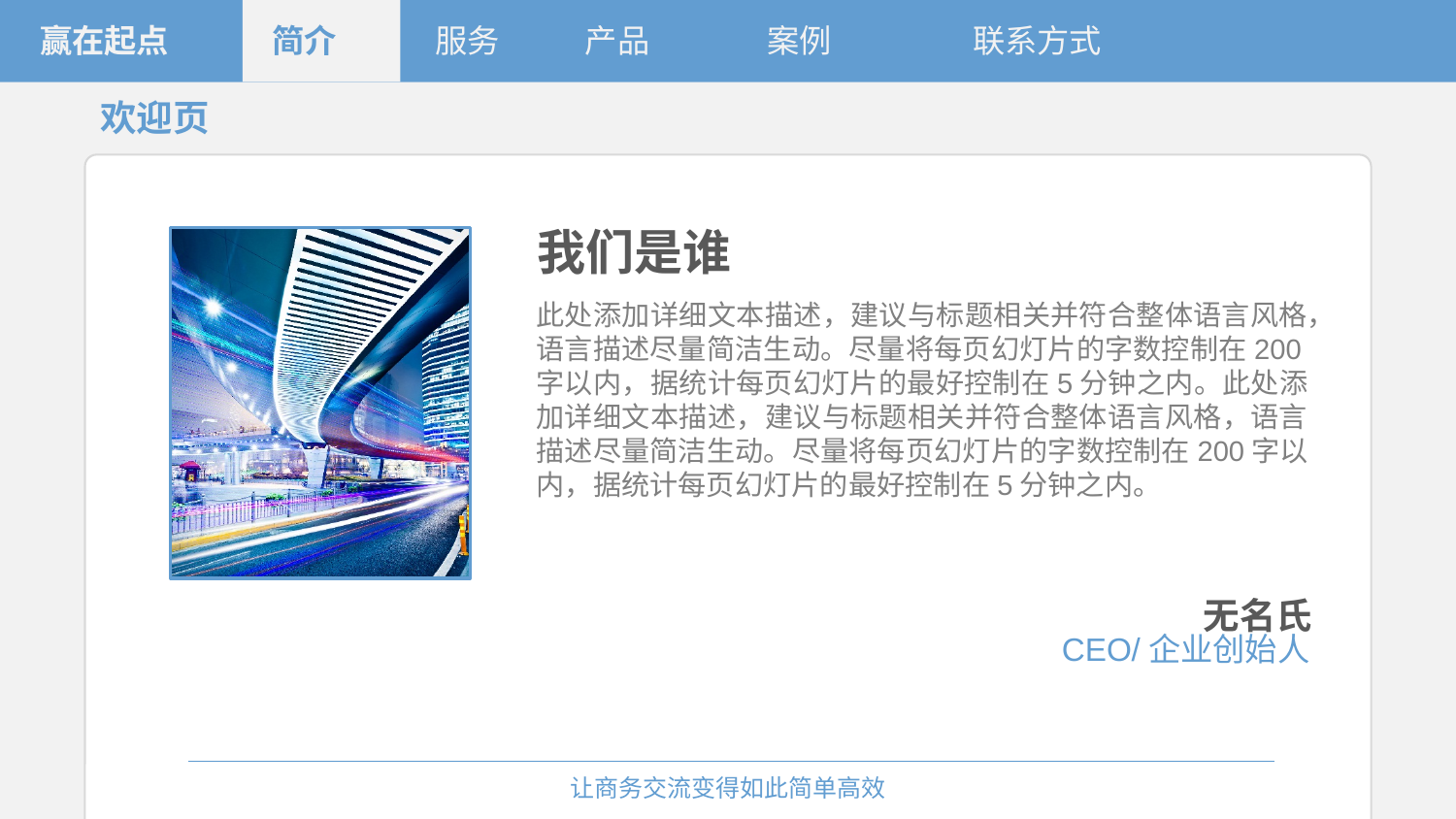

赢在起点
简介
服务
产品
案例
联系方式

欢迎页
我们是谁

此处添加详细文本描述，建议与标题相关并符合整体语言风格，语言描述尽量简洁生动。尽量将每页幻灯片的字数控制在200字以内，据统计每页幻灯片的最好控制在5分钟之内。此处添加详细文本描述，建议与标题相关并符合整体语言风格，语言描述尽量简洁生动。尽量将每页幻灯片的字数控制在200字以内，据统计每页幻灯片的最好控制在5分钟之内。
无名氏
CEO/企业创始人
让商务交流变得如此简单高效